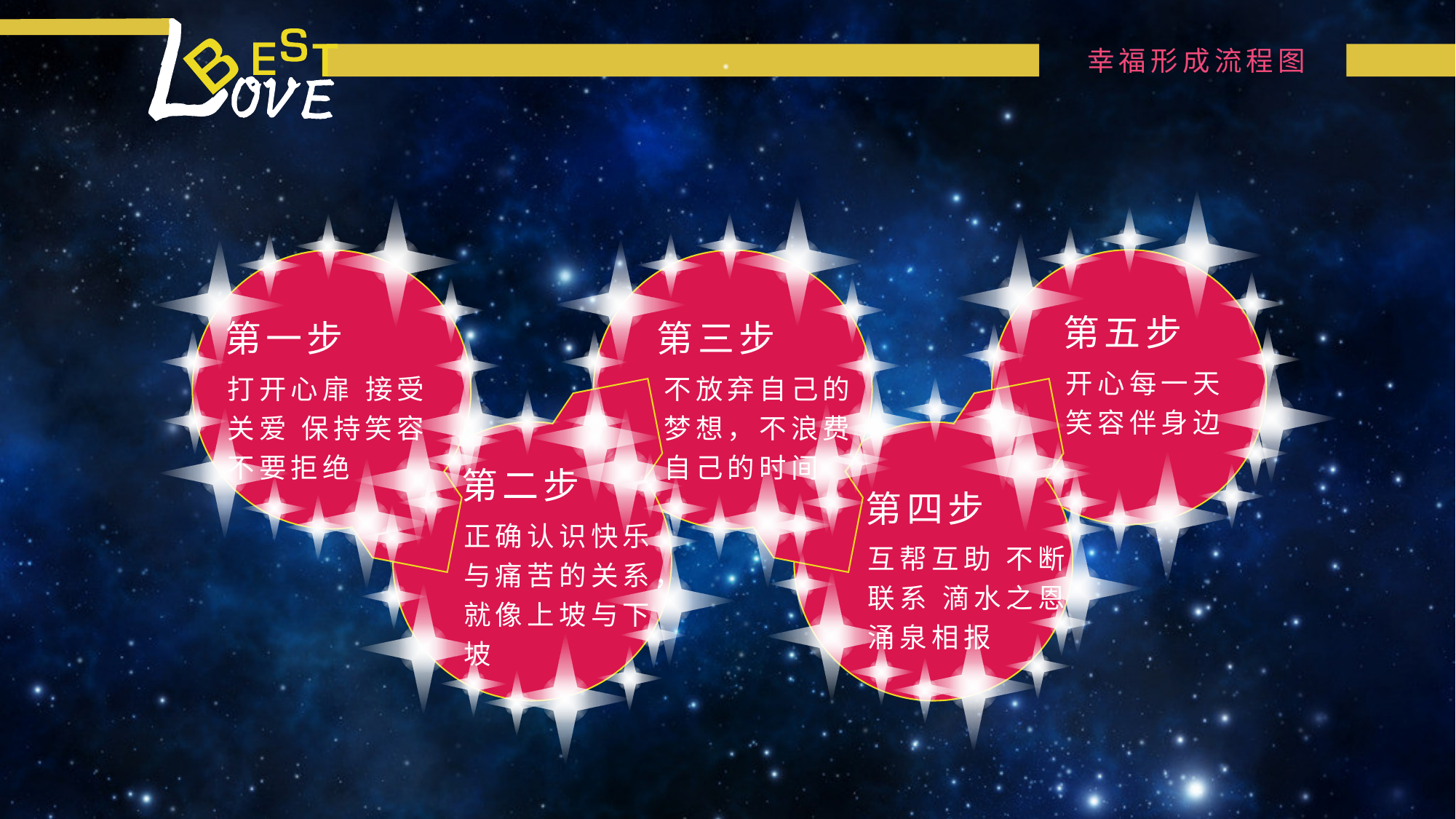

幸福形成流程图

第五步
开心每一天
笑容伴身边

第一步
打开心扉 接受关爱 保持笑容
不要拒绝

第三步
不放弃自己的梦想，不浪费自己的时间

第二步
正确认识快乐与痛苦的关系，就像上坡与下坡

第四步
互帮互助 不断联系 滴水之恩
涌泉相报